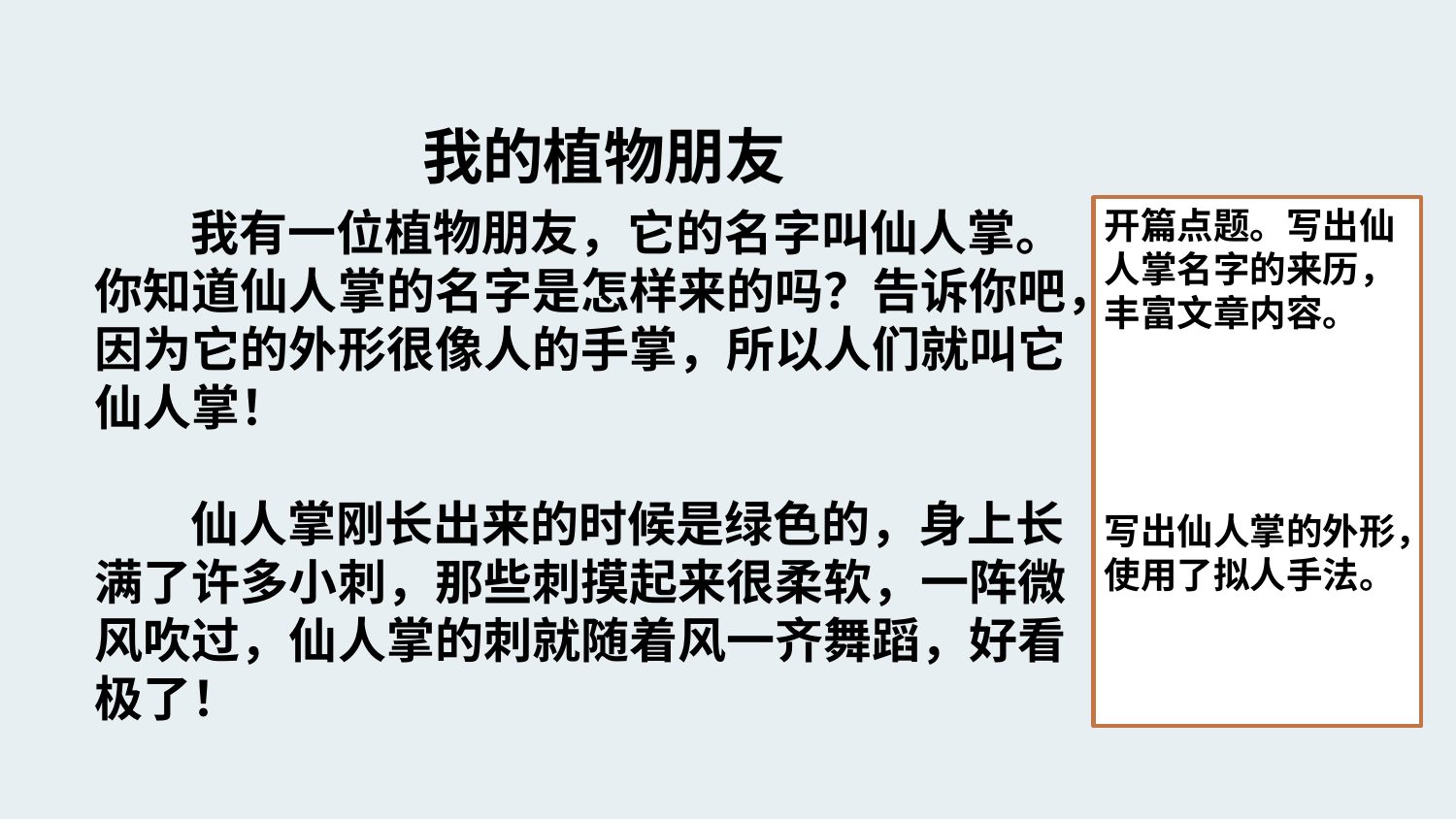

我的植物朋友
 我有一位植物朋友，它的名字叫仙人掌。你知道仙人掌的名字是怎样来的吗？告诉你吧，因为它的外形很像人的手掌，所以人们就叫它仙人掌！

 仙人掌刚长出来的时候是绿色的，身上长满了许多小刺，那些刺摸起来很柔软，一阵微风吹过，仙人掌的刺就随着风一齐舞蹈，好看极了！
开篇点题。写出仙人掌名字的来历，丰富文章内容。

写出仙人掌的外形，
使用了拟人手法。